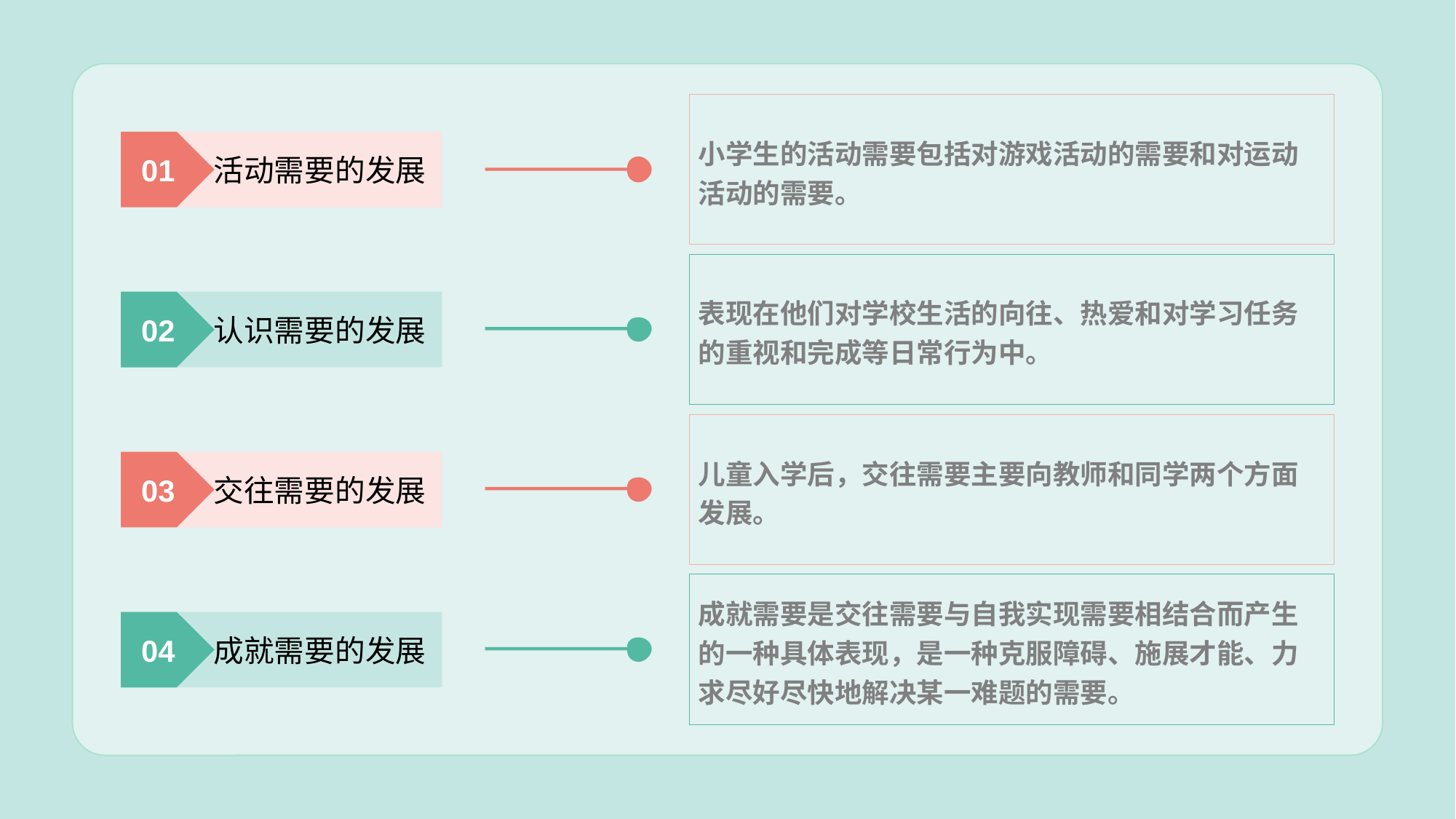

小学生的活动需要包括对游戏活动的需要和对运动活动的需要。
活动需要的发展
01

表现在他们对学校生活的向往、热爱和对学习任务的重视和完成等日常行为中。
认识需要的发展
02

儿童入学后，交往需要主要向教师和同学两个方面发展。
交往需要的发展
03

成就需要是交往需要与自我实现需要相结合而产生的一种具体表现，是一种克服障碍、施展才能、力求尽好尽快地解决某一难题的需要。
成就需要的发展
04